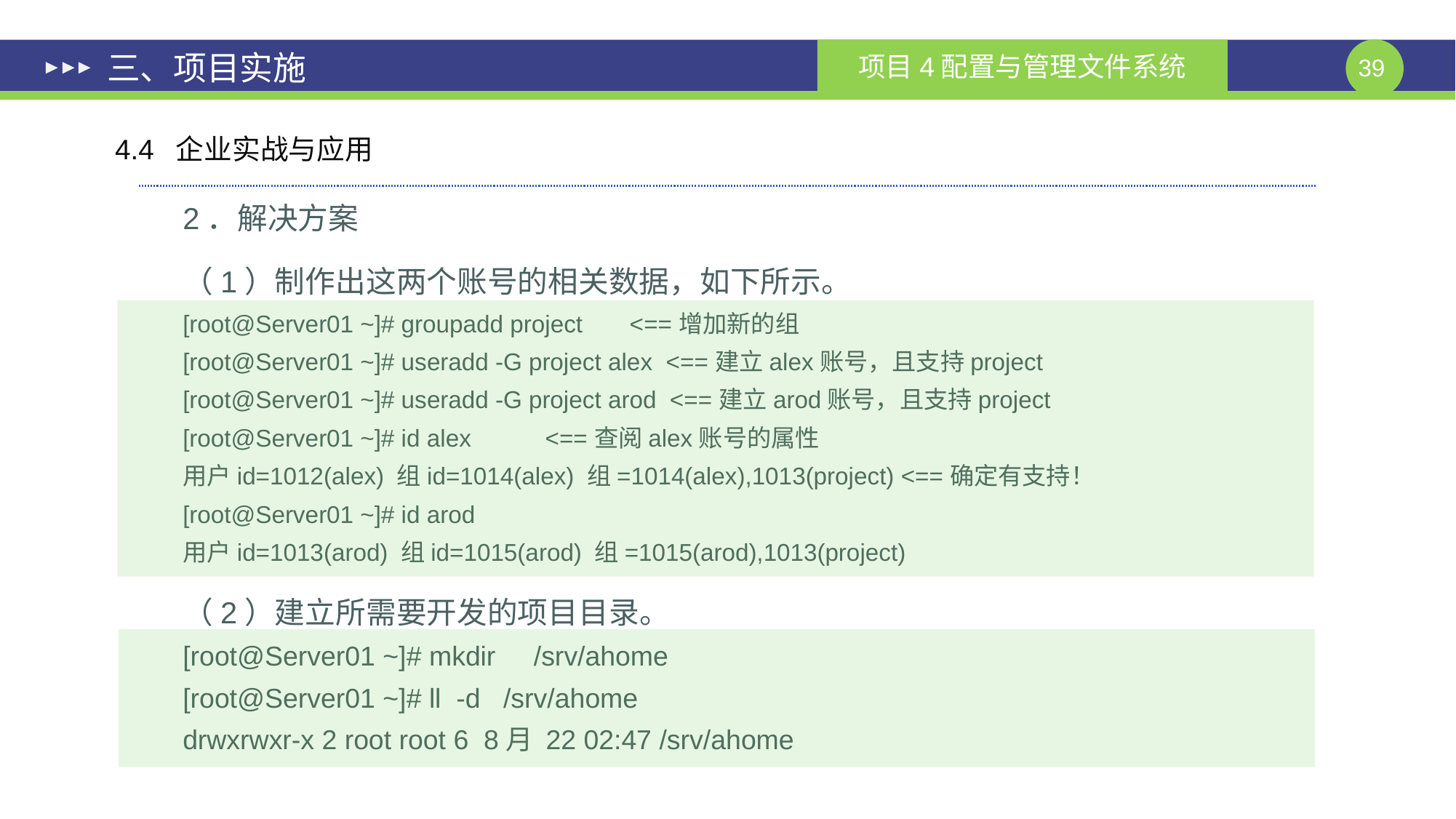

# 三、项目实施
4.4  企业实战与应用
2．解决方案
（1）制作出这两个账号的相关数据，如下所示。
[root@Server01 ~]# groupadd project       <==增加新的组
[root@Server01 ~]# useradd -G project alex  <==建立alex账号，且支持project
[root@Server01 ~]# useradd -G project arod  <==建立arod账号，且支持project
[root@Server01 ~]# id alex           <==查阅alex账号的属性
用户id=1012(alex) 组id=1014(alex) 组=1014(alex),1013(project) <==确定有支持！
[root@Server01 ~]# id arod
用户id=1013(arod) 组id=1015(arod) 组=1015(arod),1013(project)
（2）建立所需要开发的项目目录。
[root@Server01 ~]# mkdir     /srv/ahome
[root@Server01 ~]# ll  -d   /srv/ahome
drwxrwxr-x 2 root root 6  8月 22 02:47 /srv/ahome